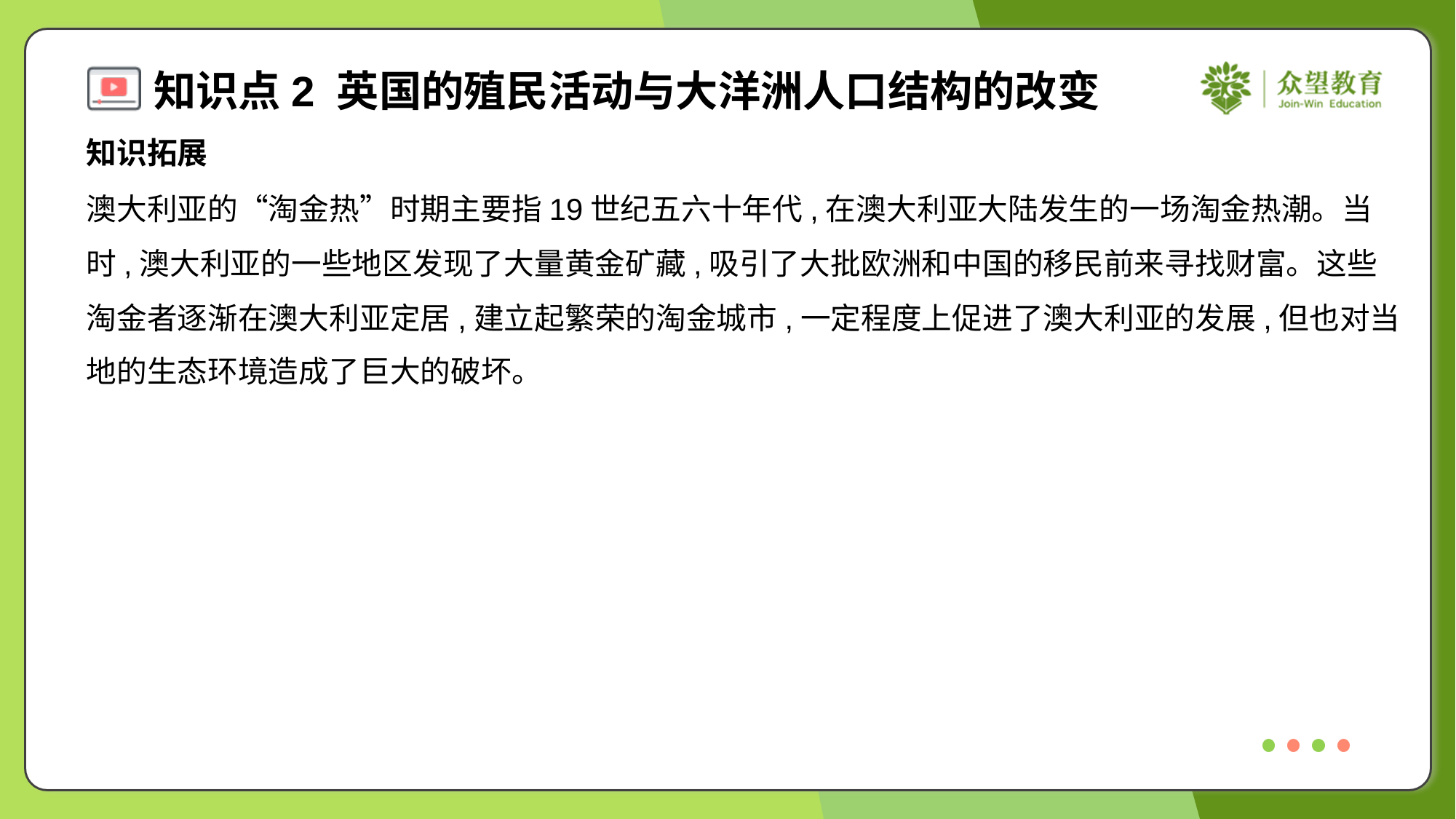

知识拓展
澳大利亚的“淘金热”时期主要指19世纪五六十年代,在澳大利亚大陆发生的一场淘金热潮。当
时,澳大利亚的一些地区发现了大量黄金矿藏,吸引了大批欧洲和中国的移民前来寻找财富。这些
淘金者逐渐在澳大利亚定居,建立起繁荣的淘金城市,一定程度上促进了澳大利亚的发展,但也对当
地的生态环境造成了巨大的破坏。